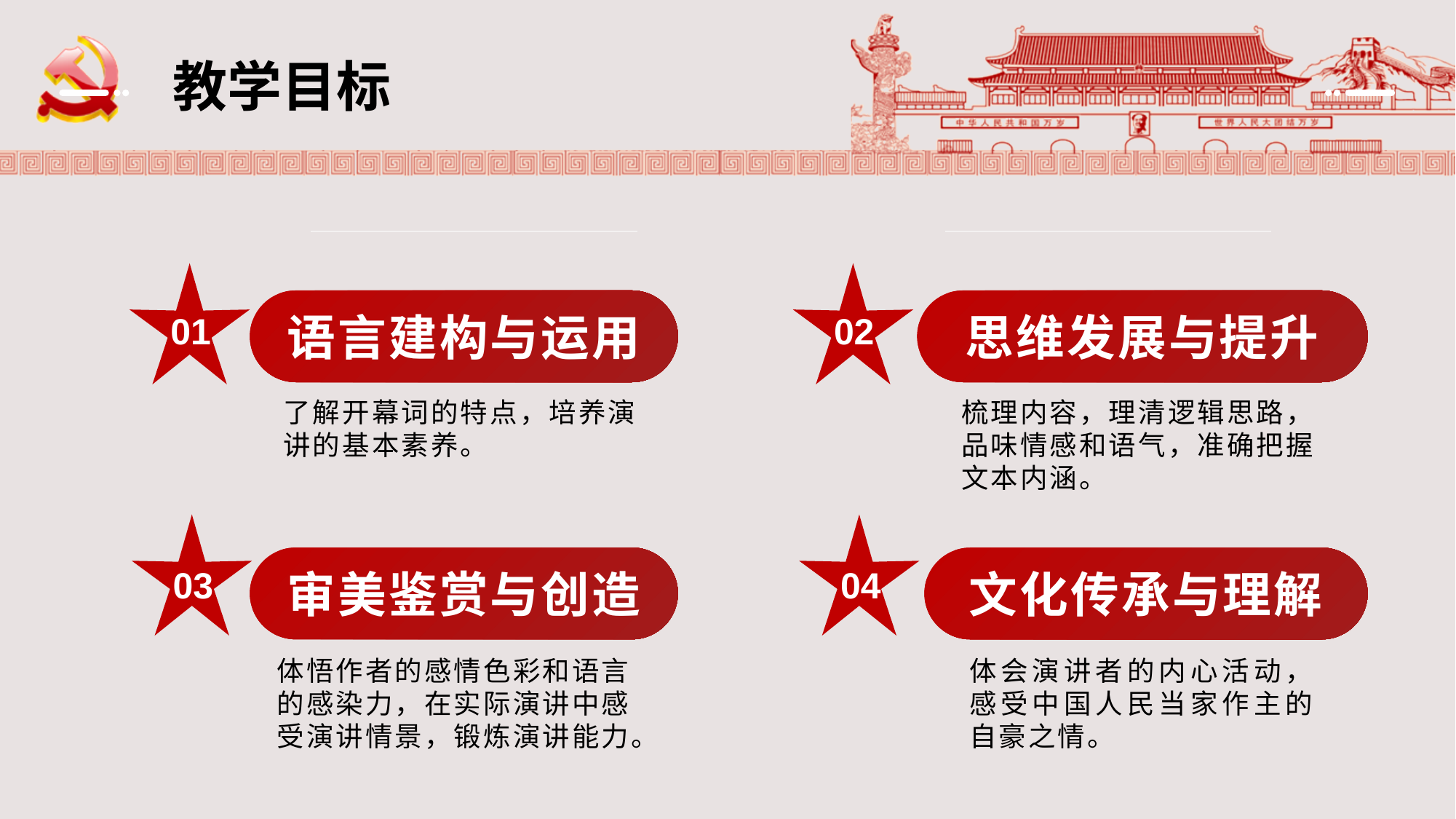

教学目标

语言建构与运用
思维发展与提升
01
02
了解开幕词的特点，培养演讲的基本素养。
梳理内容，理清逻辑思路，品味情感和语气，准确把握文本内涵。

审美鉴赏与创造
文化传承与理解
03
04
体悟作者的感情色彩和语言的感染力，在实际演讲中感受演讲情景，锻炼演讲能力。
体会演讲者的内心活动，感受中国人民当家作主的自豪之情。